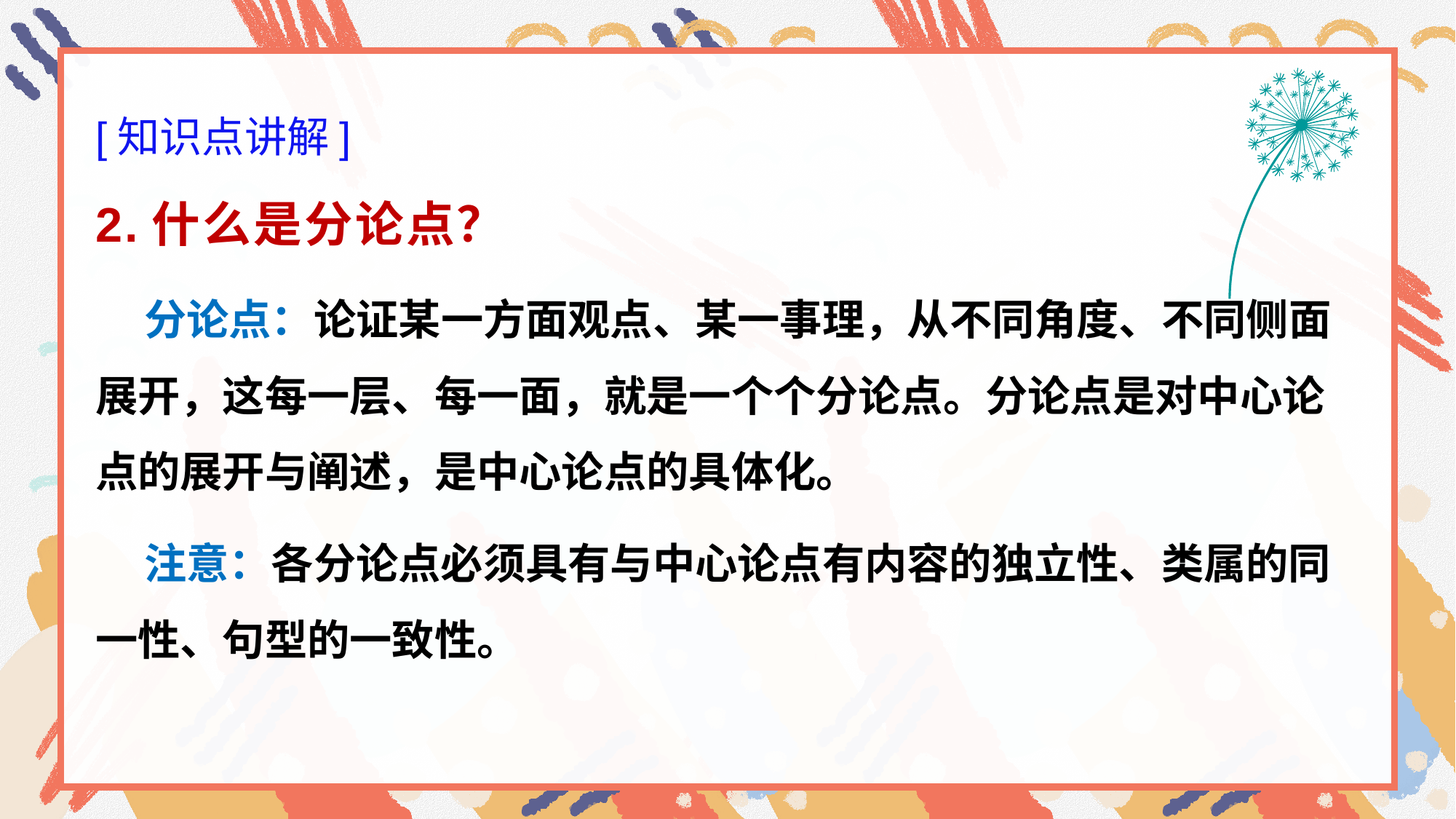

[知识点讲解]
2.什么是分论点？
    分论点：论证某一方面观点、某一事理，从不同角度、不同侧面展开，这每一层、每一面，就是一个个分论点。分论点是对中心论点的展开与阐述，是中心论点的具体化。
    注意：各分论点必须具有与中心论点有内容的独立性、类属的同一性、句型的一致性。